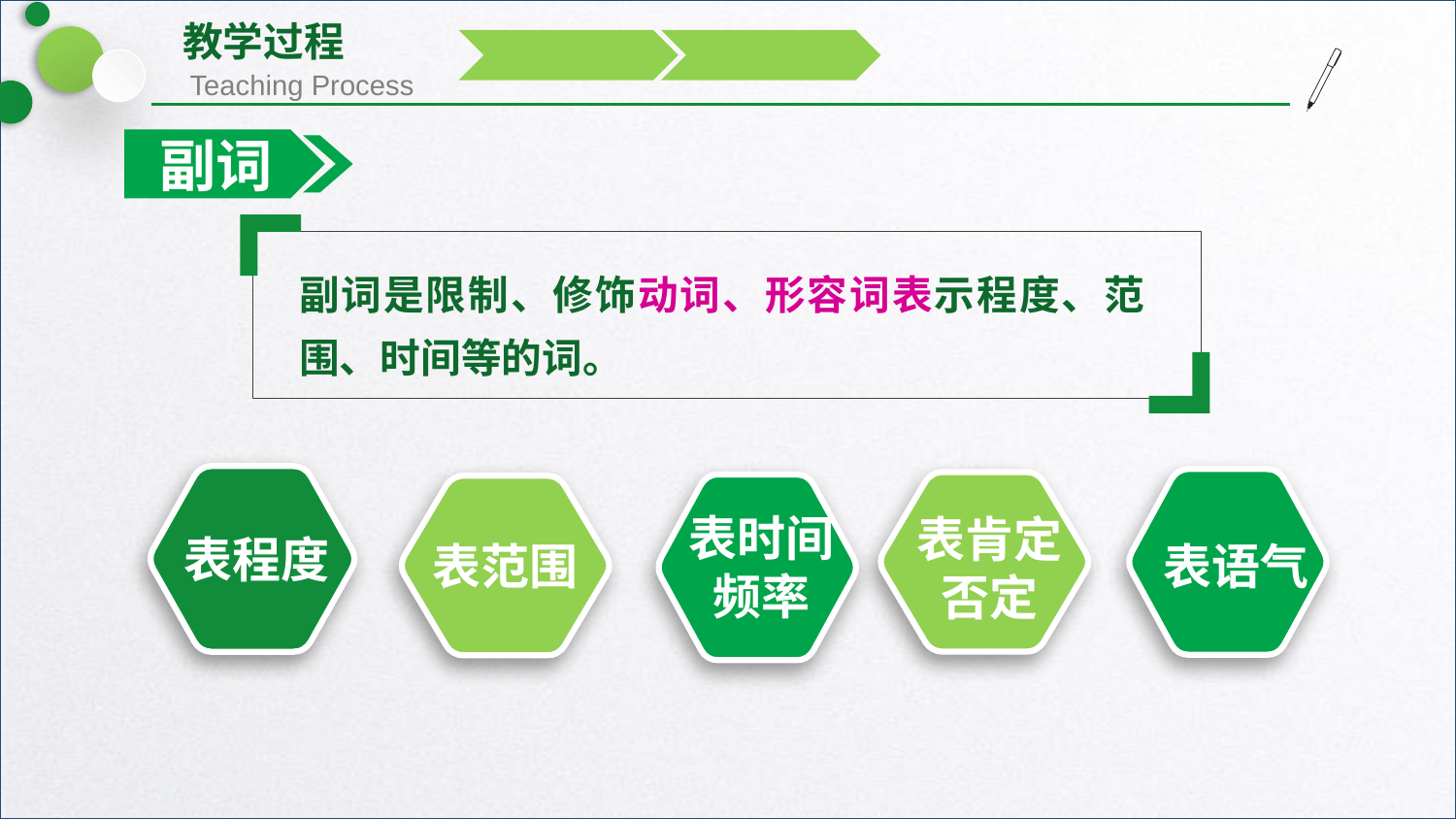

副词

副词是限制、修饰动词、形容词表示程度、范围、时间等的词。

表时间
频率
表肯定
否定
表程度
表语气
表范围